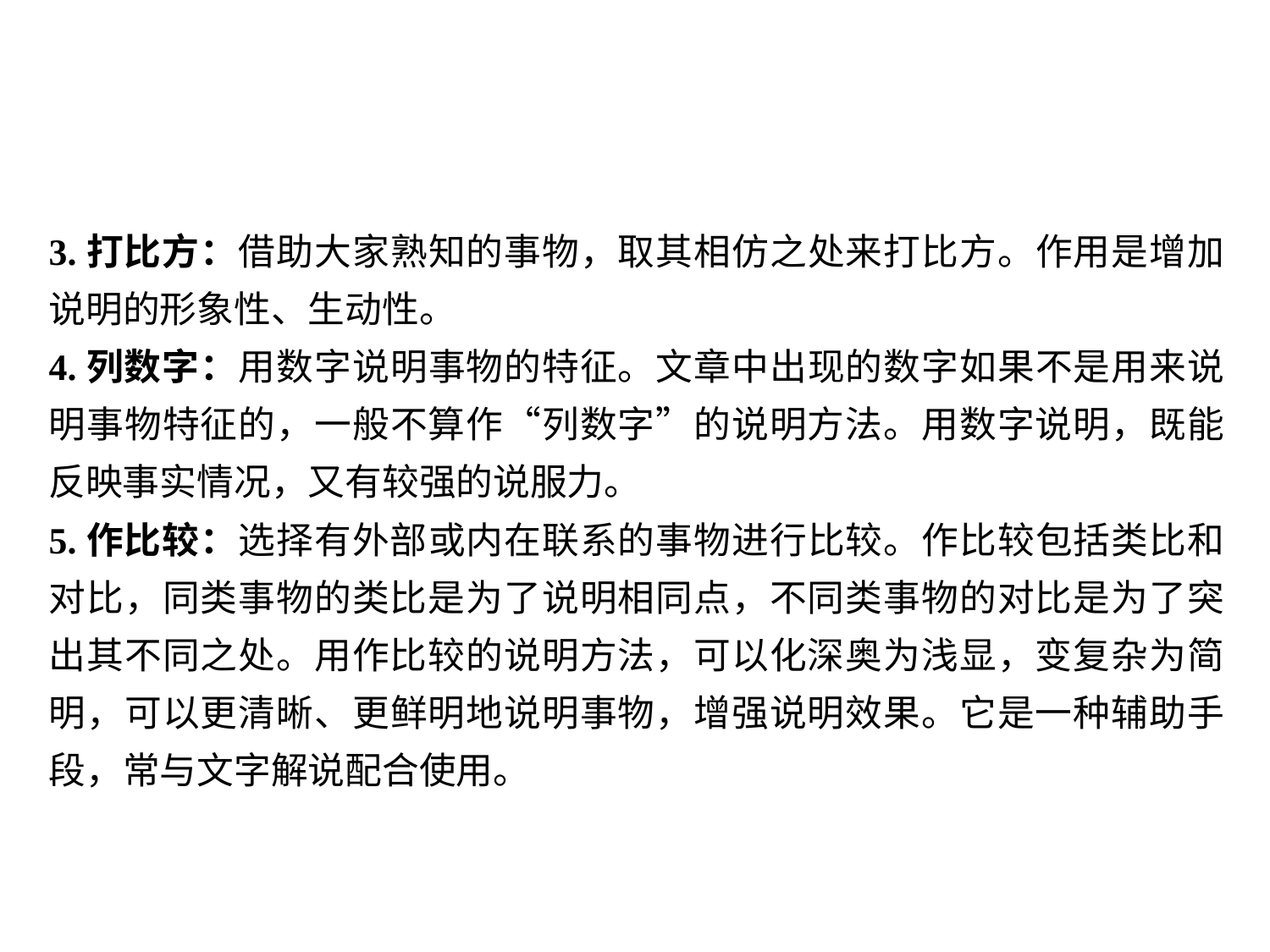

3.打比方：借助大家熟知的事物，取其相仿之处来打比方。作用是增加说明的形象性、生动性。
4.列数字：用数字说明事物的特征。文章中出现的数字如果不是用来说明事物特征的，一般不算作“列数字”的说明方法。用数字说明，既能反映事实情况，又有较强的说服力。
5.作比较：选择有外部或内在联系的事物进行比较。作比较包括类比和对比，同类事物的类比是为了说明相同点，不同类事物的对比是为了突出其不同之处。用作比较的说明方法，可以化深奥为浅显，变复杂为简明，可以更清晰、更鲜明地说明事物，增强说明效果。它是一种辅助手段，常与文字解说配合使用。